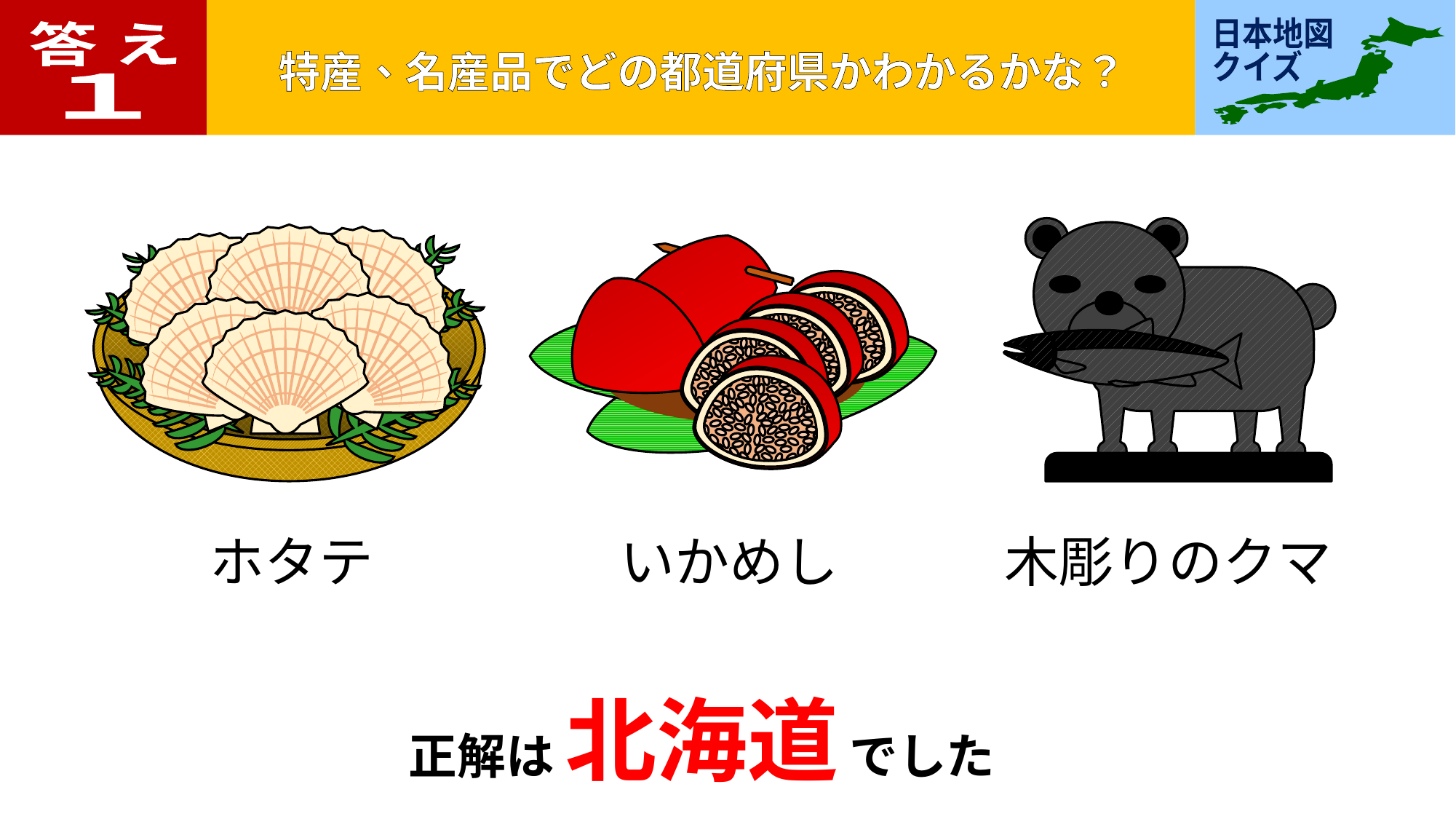

答 え
１

ホタテ
いかめし
木彫りのクマ
正解は 北海道 でした